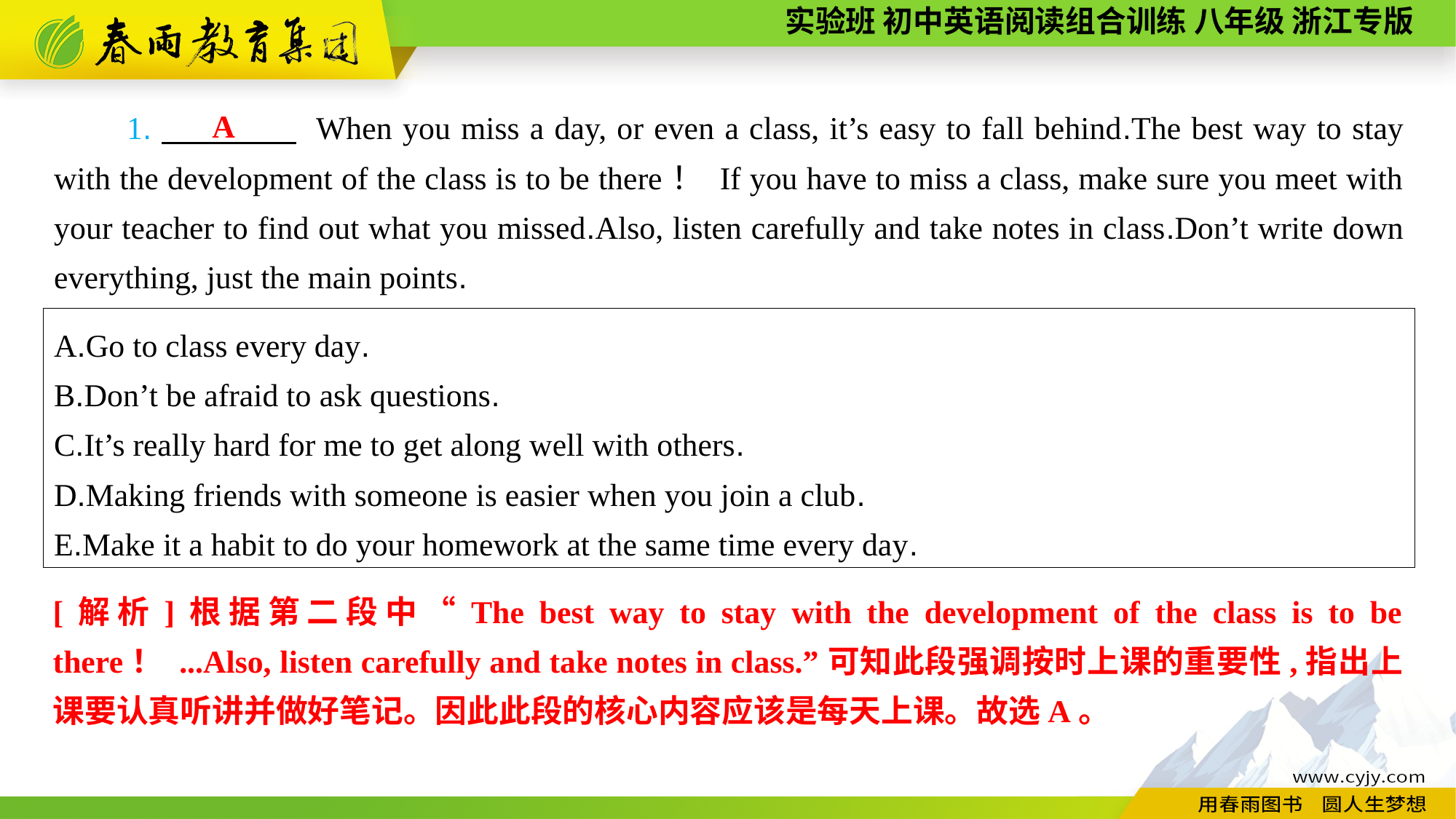

A
1.　　　　 When you miss a day, or even a class, it’s easy to fall behind.The best way to stay with the development of the class is to be there！ If you have to miss a class, make sure you meet with your teacher to find out what you missed.Also, listen carefully and take notes in class.Don’t write down everything, just the main points.
A.Go to class every day.
B.Don’t be afraid to ask questions.
C.It’s really hard for me to get along well with others.
D.Making friends with someone is easier when you join a club.
E.Make it a habit to do your homework at the same time every day.
[解析]根据第二段中“The best way to stay with the development of the class is to be there！ ...Also, listen carefully and take notes in class.”可知此段强调按时上课的重要性,指出上课要认真听讲并做好笔记。因此此段的核心内容应该是每天上课。故选A。